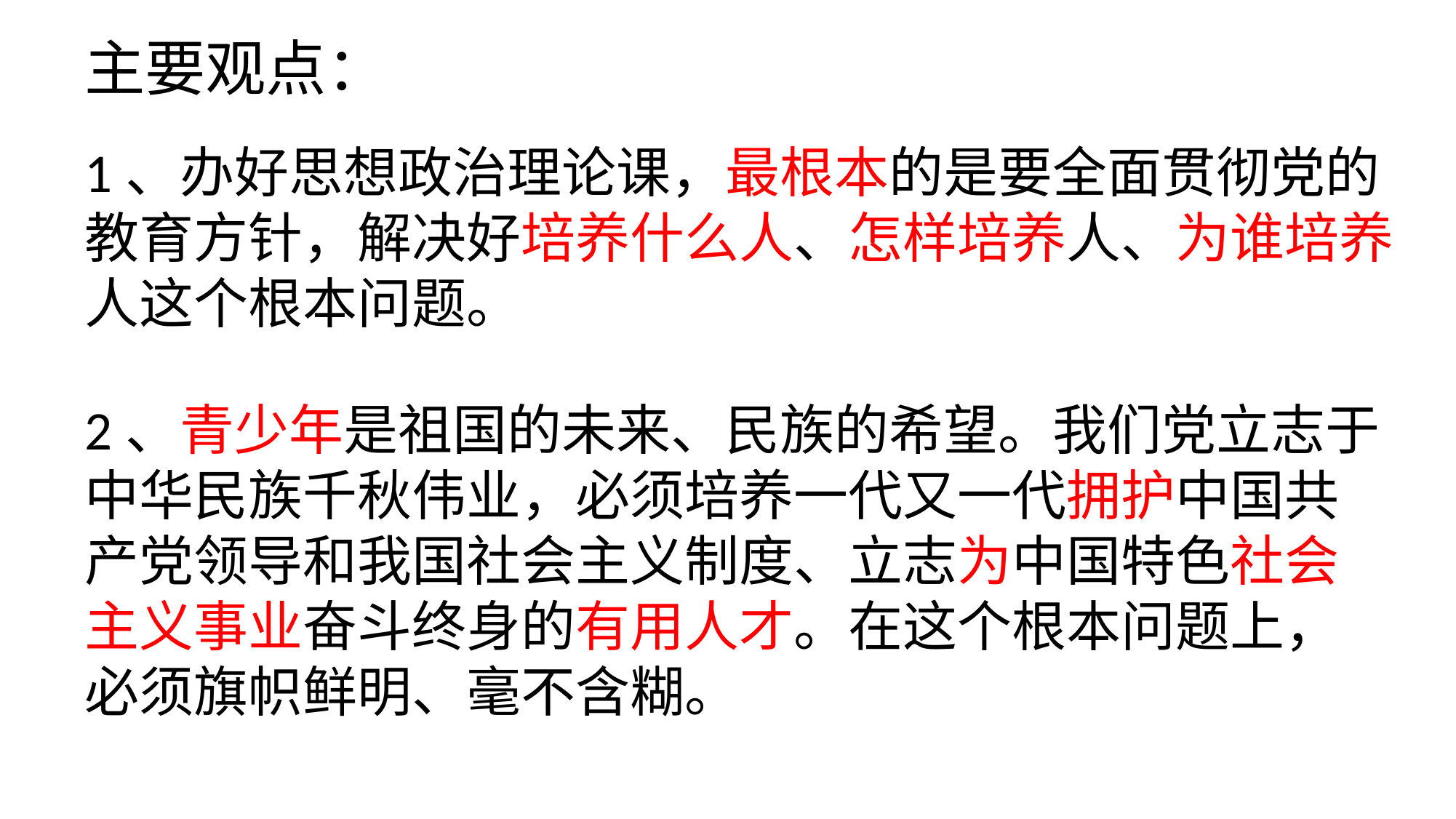

主要观点：
1、办好思想政治理论课，最根本的是要全面贯彻党的教育方针，解决好培养什么人、怎样培养人、为谁培养人这个根本问题。
2、青少年是祖国的未来、民族的希望。我们党立志于中华民族千秋伟业，必须培养一代又一代拥护中国共产党领导和我国社会主义制度、立志为中国特色社会主义事业奋斗终身的有用人才。在这个根本问题上，必须旗帜鲜明、毫不含糊。